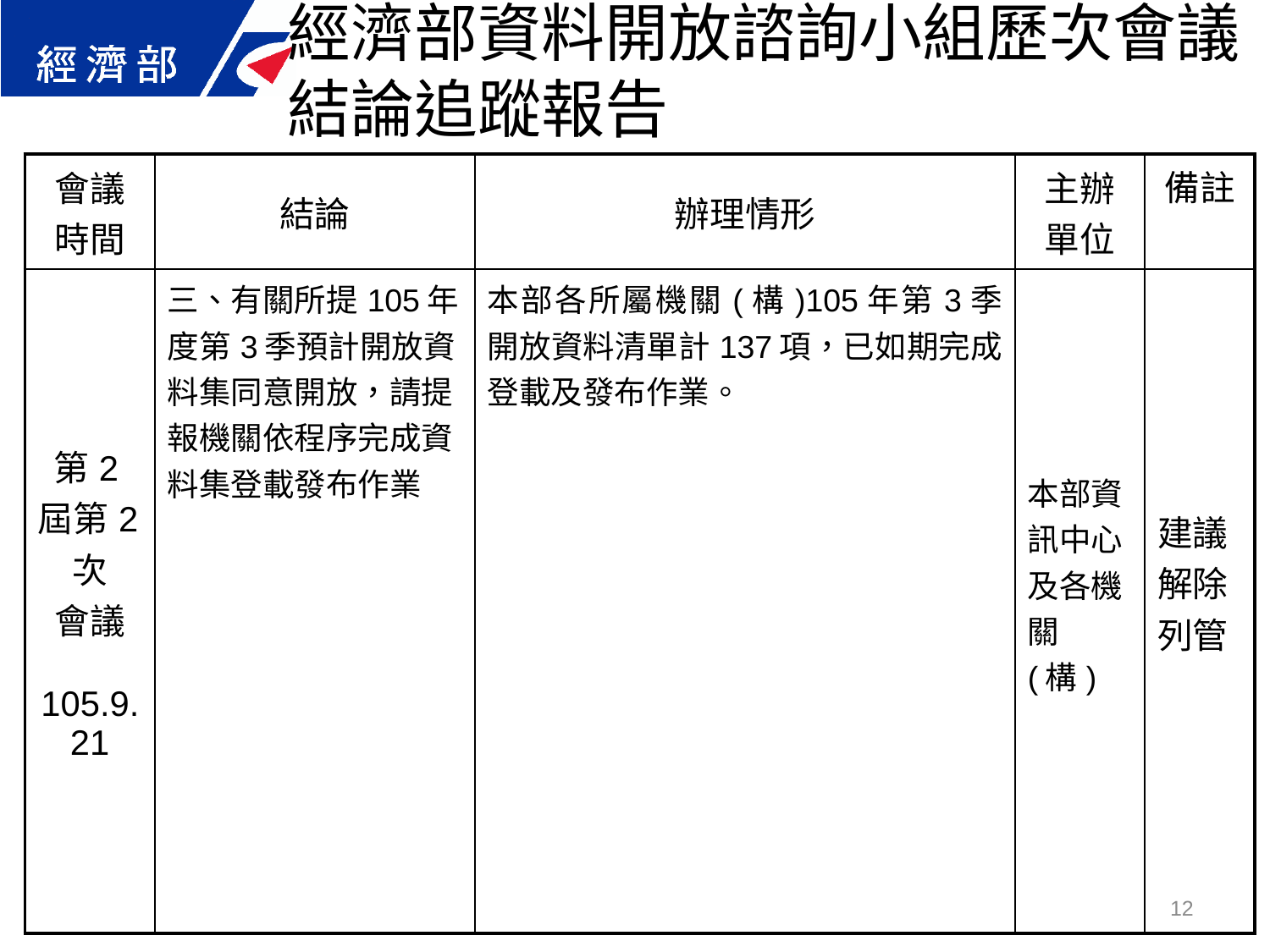

經濟部資料開放諮詢小組歷次會議結論追蹤報告
| 會議 時間 | 結論 | 辦理情形 | 主辦 單位 | 備註 |
| --- | --- | --- | --- | --- |
| 第2屆第2次 會議 105.9.21 | 三、有關所提105年度第3季預計開放資料集同意開放，請提報機關依程序完成資料集登載發布作業 | 本部各所屬機關(構)105年第3季開放資料清單計137項，已如期完成登載及發布作業。 | 本部資訊中心及各機關(構) | 建議解除列管 |
12